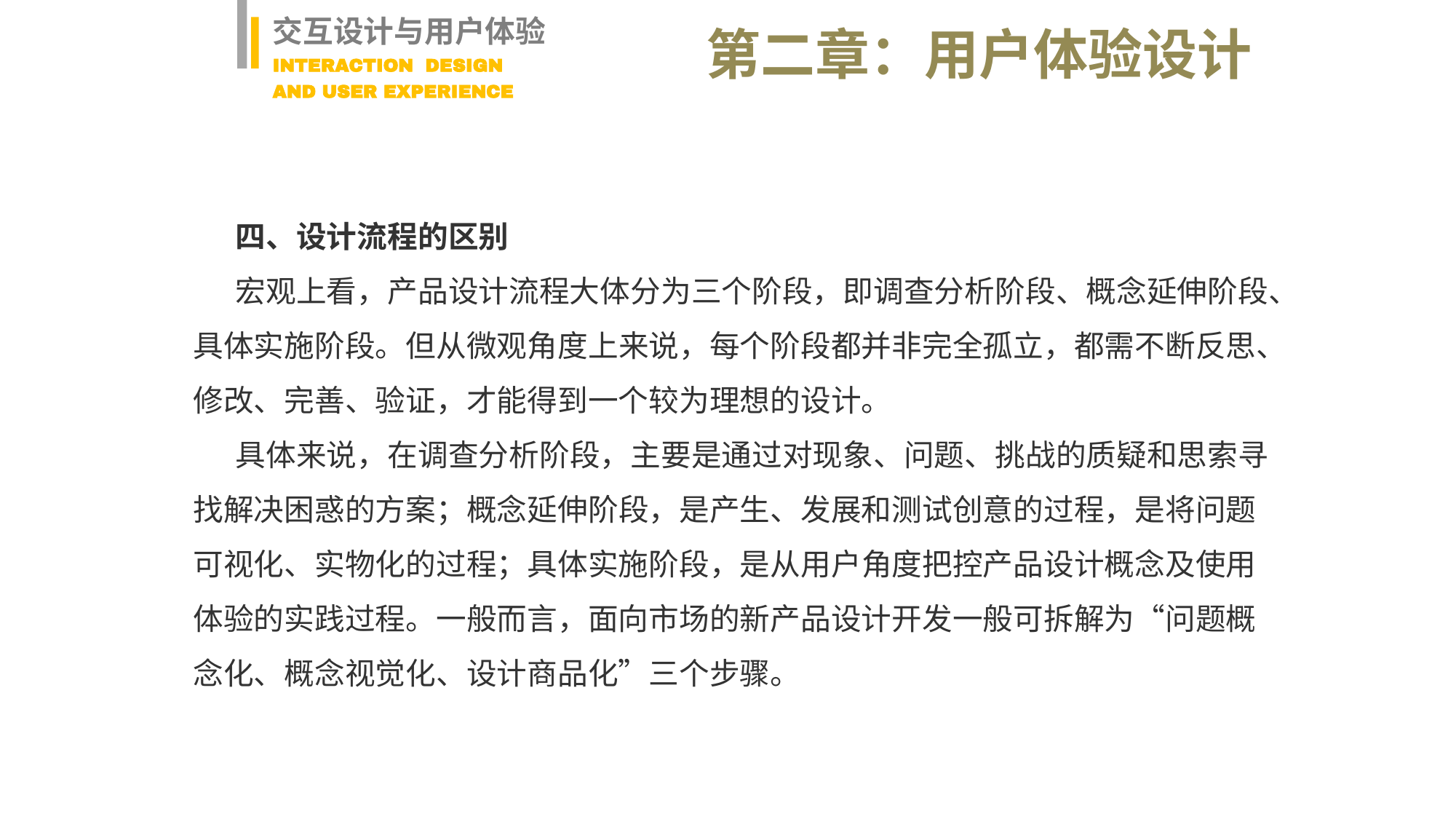

交互设计与用户体验
INTERACTION  DESIGN
AND USER EXPERIENCE
第二章：用户体验设计

四、设计流程的区别
宏观上看，产品设计流程大体分为三个阶段，即调查分析阶段、概念延伸阶段、具体实施阶段。但从微观角度上来说，每个阶段都并非完全孤立，都需不断反思、修改、完善、验证，才能得到一个较为理想的设计。
具体来说，在调查分析阶段，主要是通过对现象、问题、挑战的质疑和思索寻找解决困惑的方案；概念延伸阶段，是产生、发展和测试创意的过程，是将问题可视化、实物化的过程；具体实施阶段，是从用户角度把控产品设计概念及使用体验的实践过程。一般而言，面向市场的新产品设计开发一般可拆解为“问题概念化、概念视觉化、设计商品化”三个步骤。